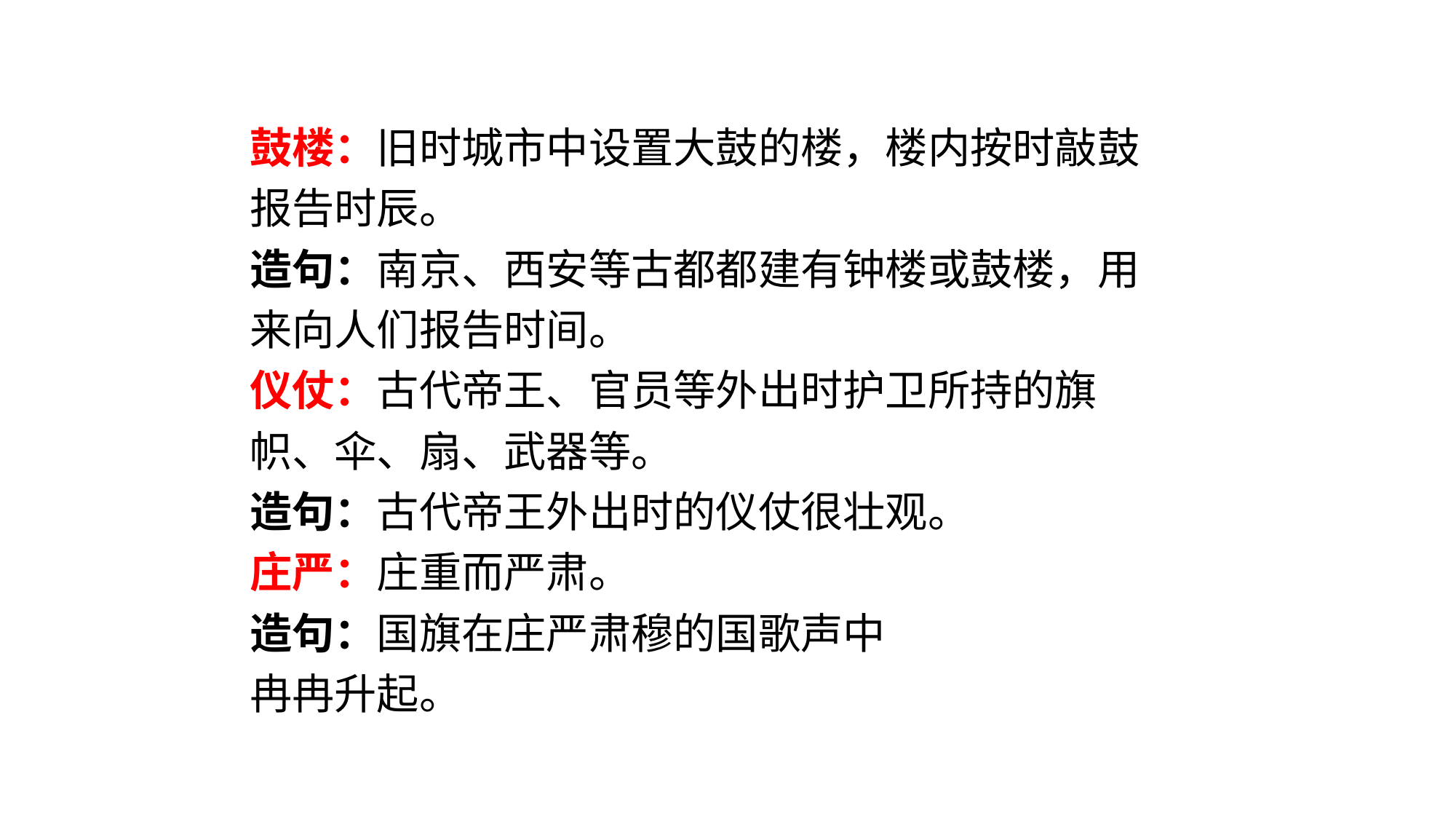

鼓楼：旧时城市中设置大鼓的楼，楼内按时敲鼓报告时辰。
造句：南京、西安等古都都建有钟楼或鼓楼，用来向人们报告时间。
仪仗：古代帝王、官员等外出时护卫所持的旗帜、伞、扇、武器等。
造句：古代帝王外出时的仪仗很壮观。
庄严：庄重而严肃。
造句：国旗在庄严肃穆的国歌声中
冉冉升起。